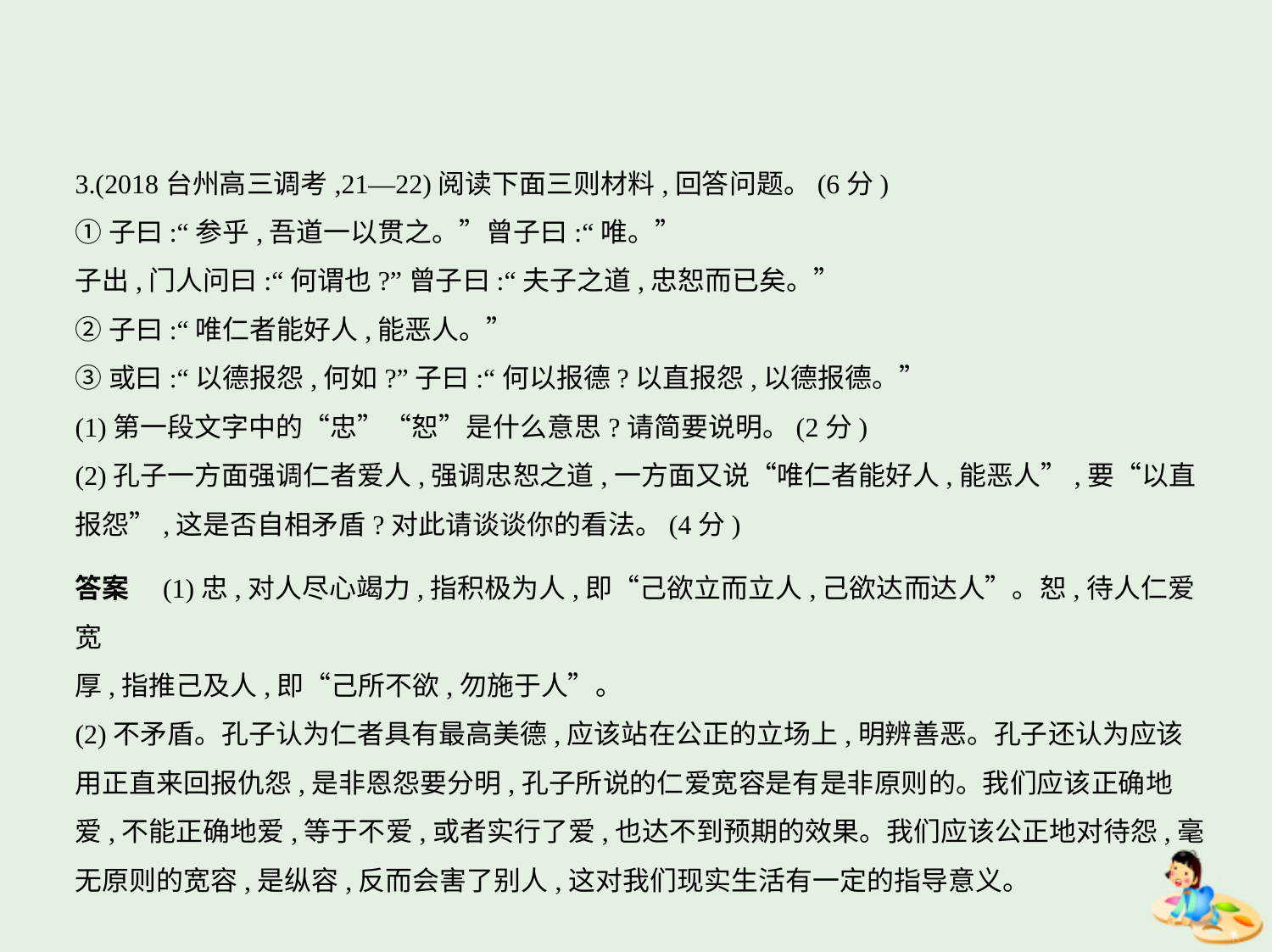

3.(2018台州高三调考,21—22)阅读下面三则材料,回答问题。(6分)
①子曰:“参乎,吾道一以贯之。”曾子曰:“唯。”
子出,门人问曰:“何谓也?”曾子曰:“夫子之道,忠恕而已矣。”
②子曰:“唯仁者能好人,能恶人。”
③或曰:“以德报怨,何如?”子曰:“何以报德?以直报怨,以德报德。”
(1)第一段文字中的“忠”“恕”是什么意思?请简要说明。(2分)
(2)孔子一方面强调仁者爱人,强调忠恕之道,一方面又说“唯仁者能好人,能恶人”,要“以直
报怨”,这是否自相矛盾?对此请谈谈你的看法。(4分)
答案　(1)忠,对人尽心竭力,指积极为人,即“己欲立而立人,己欲达而达人”。恕,待人仁爱宽
厚,指推己及人,即“己所不欲,勿施于人”。
(2)不矛盾。孔子认为仁者具有最高美德,应该站在公正的立场上,明辨善恶。孔子还认为应该
用正直来回报仇怨,是非恩怨要分明,孔子所说的仁爱宽容是有是非原则的。我们应该正确地
爱,不能正确地爱,等于不爱,或者实行了爱,也达不到预期的效果。我们应该公正地对待怨,毫
无原则的宽容,是纵容,反而会害了别人,这对我们现实生活有一定的指导意义。